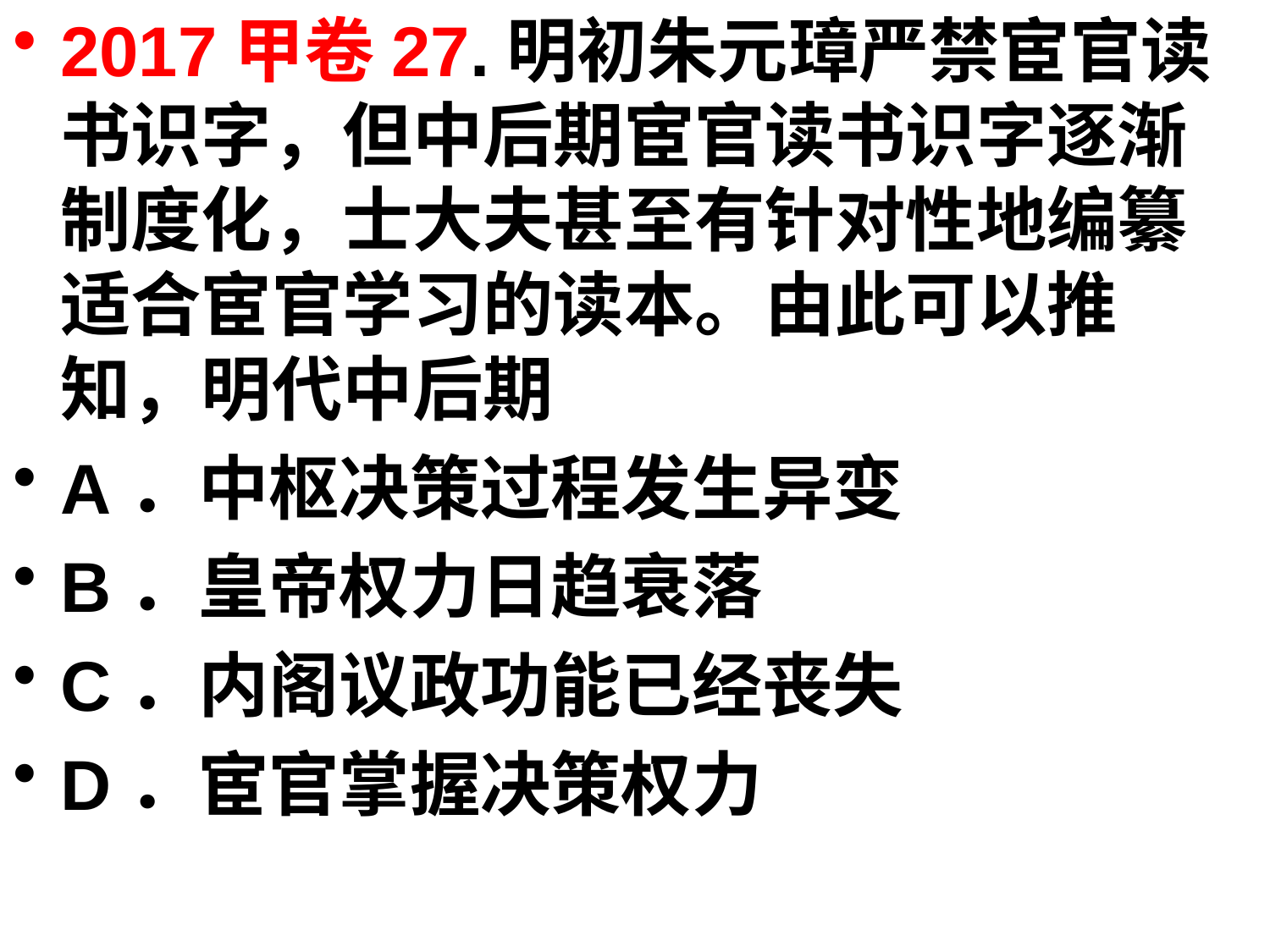

2017甲卷27.明初朱元璋严禁宦官读书识字，但中后期宦官读书识字逐渐制度化，士大夫甚至有针对性地编纂适合宦官学习的读本。由此可以推知，明代中后期
A．中枢决策过程发生异变
B．皇帝权力日趋衰落
C．内阁议政功能已经丧失
D．宦官掌握决策权力